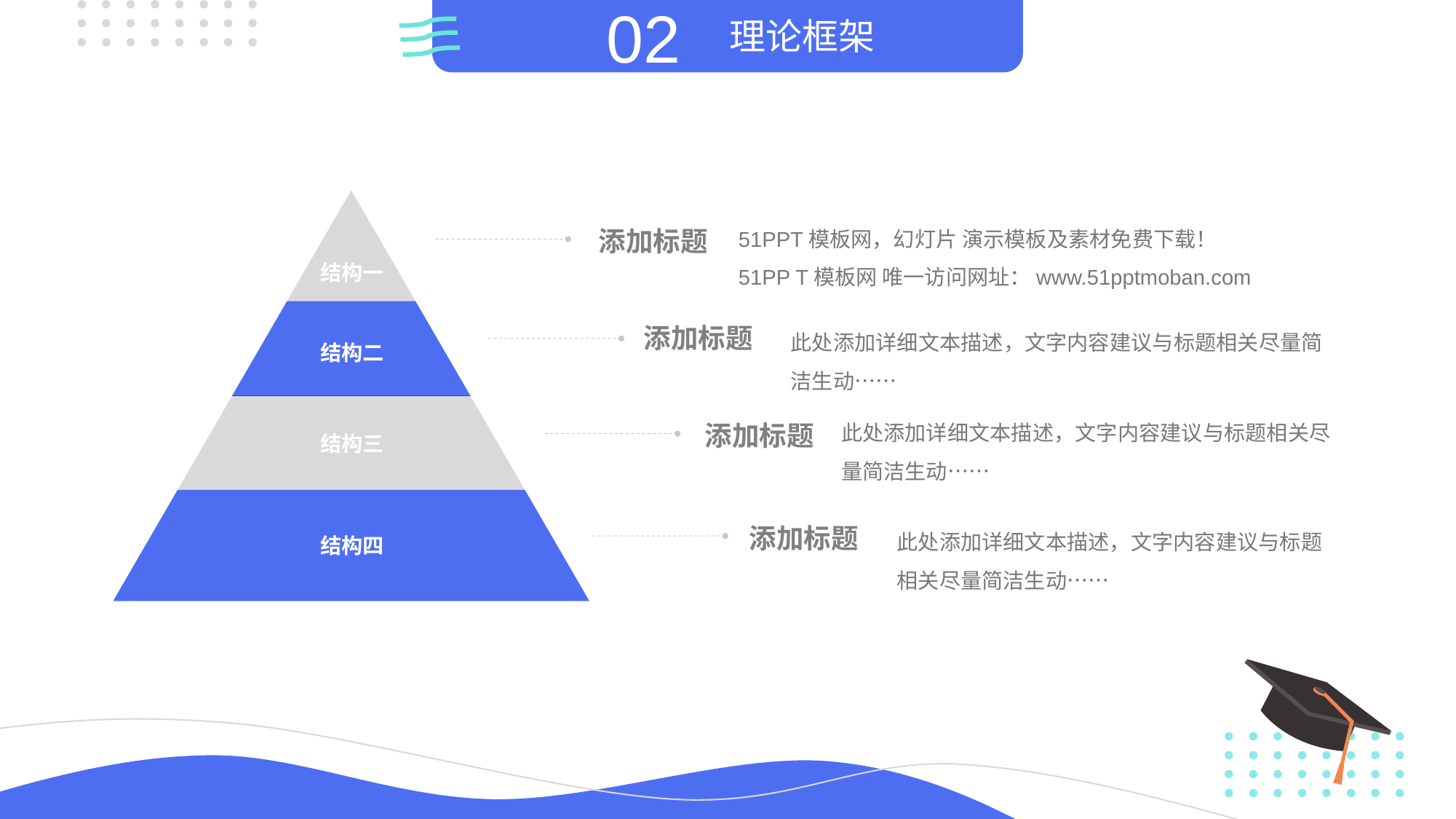

02
理论框架

结构一
结构二
结构三
结构四
51PPT模板网，幻灯片 演示模板及素材免费下载！
51PP T模板网 唯一访问网址：www.51pptmoban.com
添加标题
此处添加详细文本描述，文字内容建议与标题相关尽量简洁生动……
添加标题
此处添加详细文本描述，文字内容建议与标题相关尽量简洁生动……
添加标题
此处添加详细文本描述，文字内容建议与标题相关尽量简洁生动……
添加标题